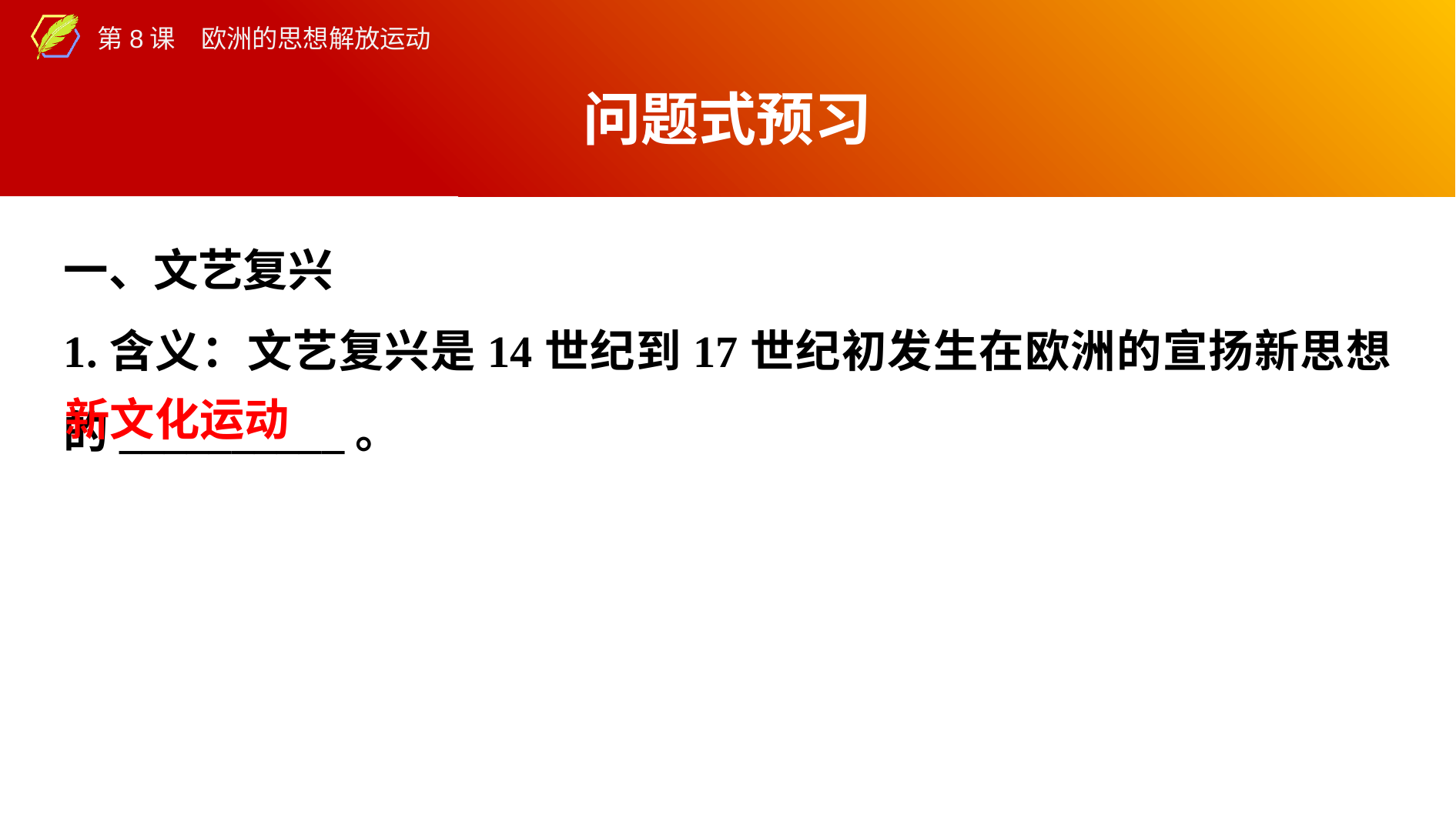

问题式预习
一、文艺复兴
1.含义：文艺复兴是14世纪到17世纪初发生在欧洲的宣扬新思想的__________。
新文化运动